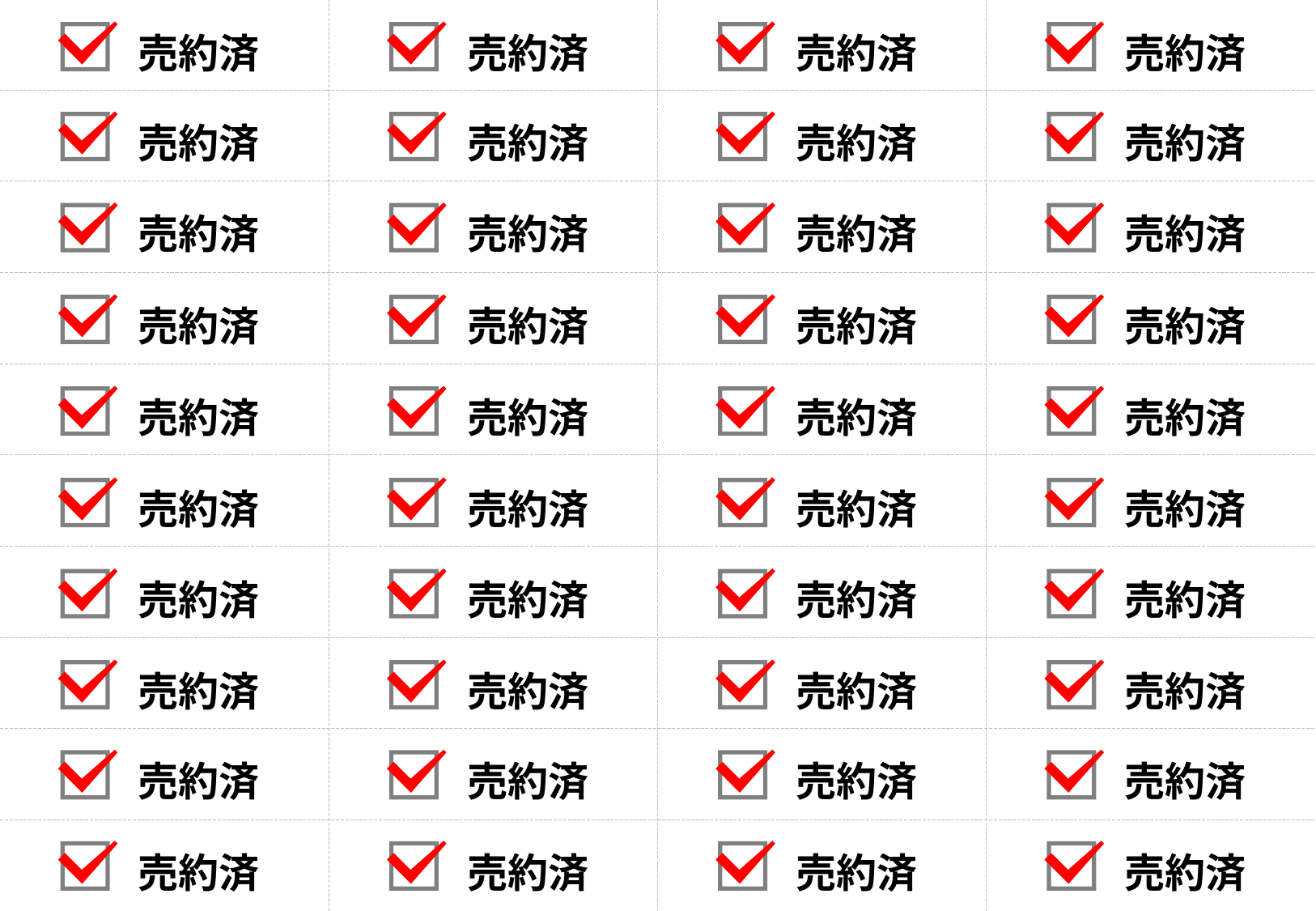

売約済
売約済
売約済
売約済

売約済
売約済
売約済
売約済

売約済
売約済
売約済
売約済

売約済
売約済
売約済
売約済

売約済
売約済
売約済
売約済

売約済
売約済
売約済
売約済

売約済
売約済
売約済
売約済

売約済
売約済
売約済
売約済

売約済
売約済
売約済
売約済

売約済
売約済
売約済
売約済